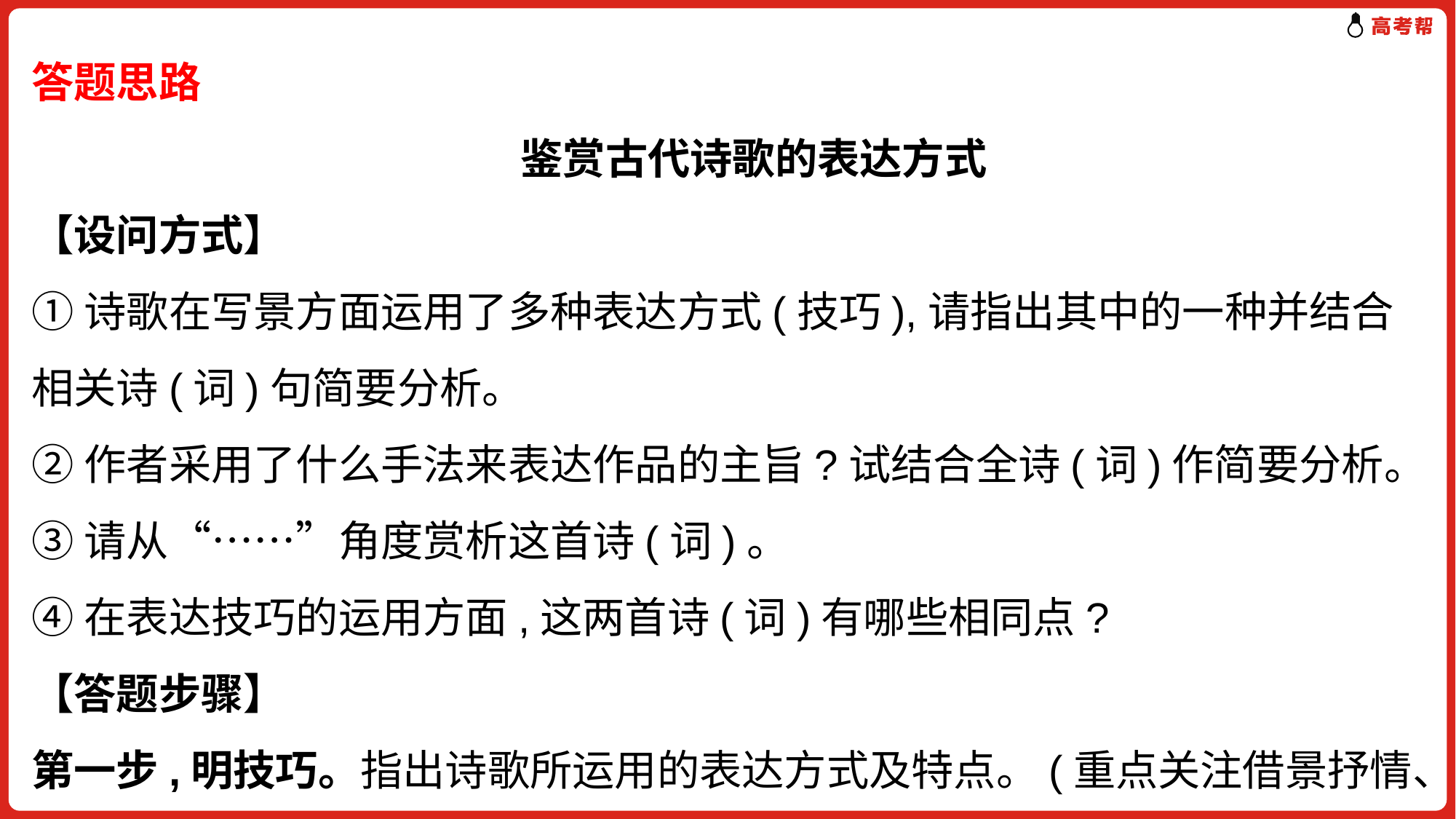

答题思路
　鉴赏古代诗歌的表达方式
【设问方式】
①诗歌在写景方面运用了多种表达方式(技巧),请指出其中的一种并结合相关诗(词)句简要分析。
②作者采用了什么手法来表达作品的主旨?试结合全诗(词)作简要分析。
③请从“……”角度赏析这首诗(词)。
④在表达技巧的运用方面,这两首诗(词)有哪些相同点?
【答题步骤】
第一步,明技巧。指出诗歌所运用的表达方式及特点。(重点关注借景抒情、